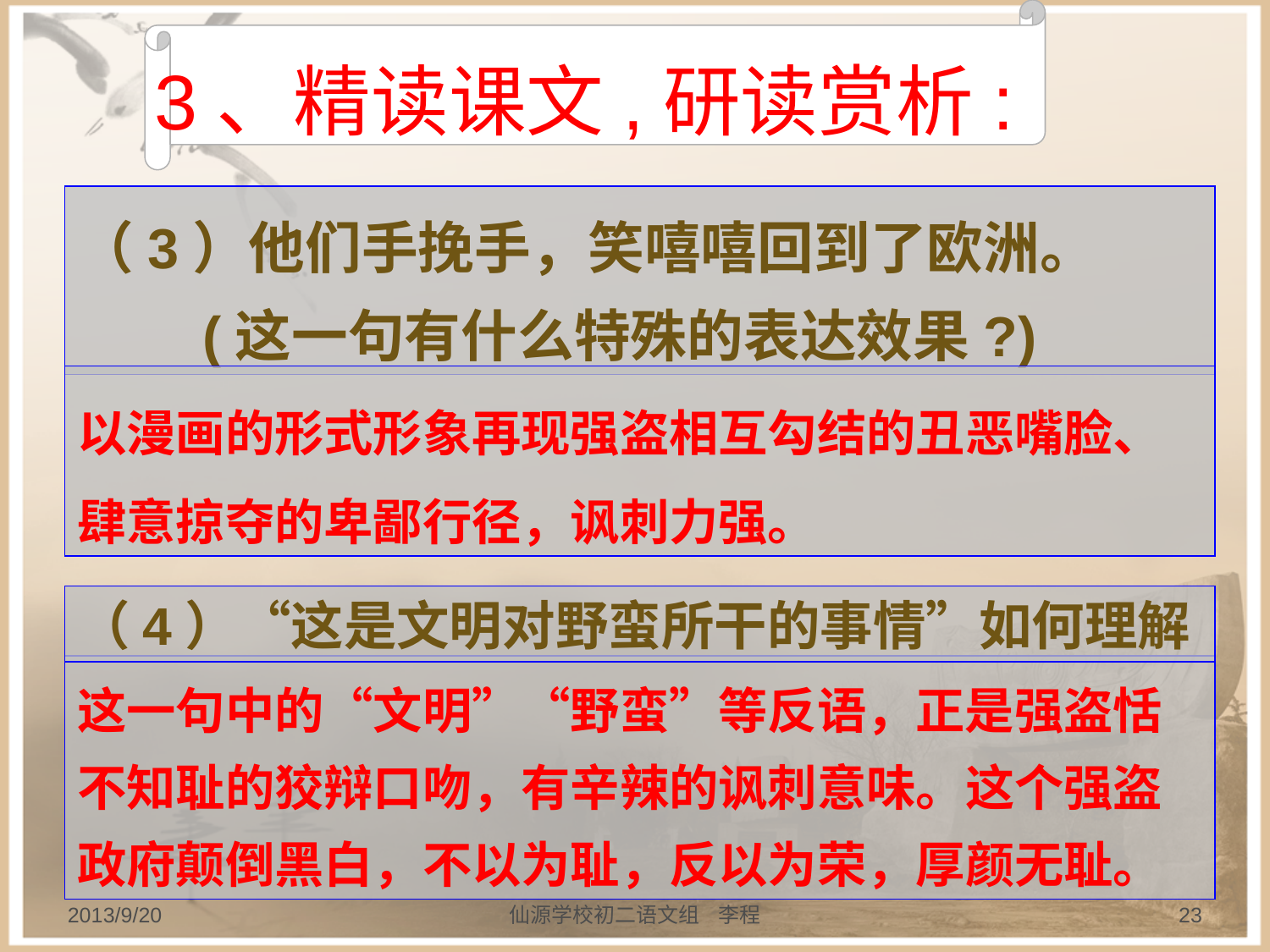

3、精读课文,研读赏析:
（3）他们手挽手，笑嘻嘻回到了欧洲。
        (这一句有什么特殊的表达效果?)
以漫画的形式形象再现强盗相互勾结的丑恶嘴脸、肆意掠夺的卑鄙行径，讽刺力强。
（4）“这是文明对野蛮所干的事情”如何理解
这一句中的“文明”“野蛮”等反语，正是强盗恬不知耻的狡辩口吻，有辛辣的讽刺意味。这个强盗政府颠倒黑白，不以为耻，反以为荣，厚颜无耻。

2013/9/20
仙源学校初二语文组    李程
23